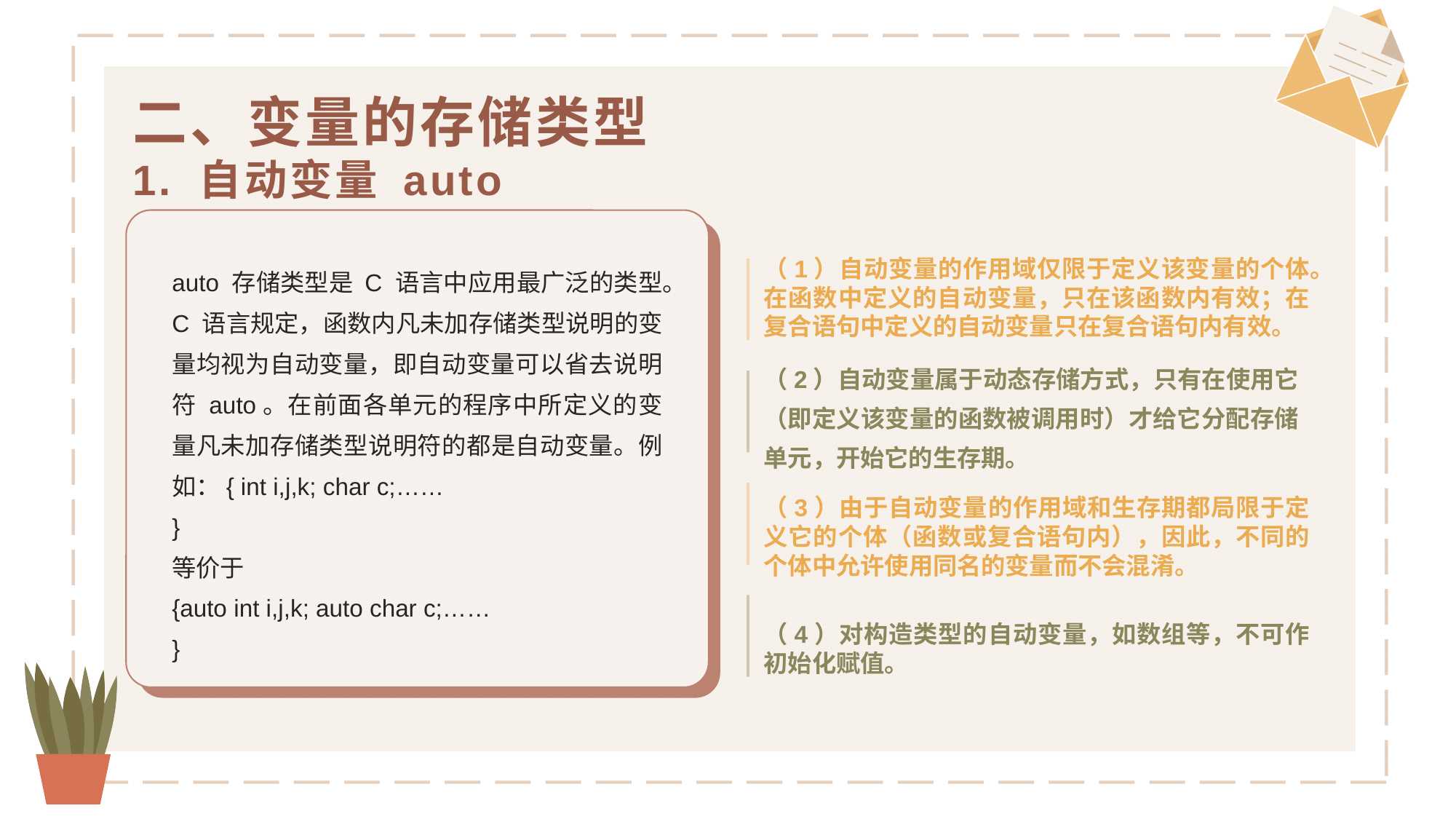

二、变量的存储类型
1. 自动变量 auto
auto 存储类型是 C 语言中应用最广泛的类型。C 语言规定，函数内凡未加存储类型说明的变量均视为自动变量，即自动变量可以省去说明符 auto。在前面各单元的程序中所定义的变量凡未加存储类型说明符的都是自动变量。例如：{ int i,j,k; char c;……
}
等价于
{auto int i,j,k; auto char c;……
}

（1）自动变量的作用域仅限于定义该变量的个体。在函数中定义的自动变量，只在该函数内有效；在复合语句中定义的自动变量只在复合语句内有效。

（2）自动变量属于动态存储方式，只有在使用它（即定义该变量的函数被调用时）才给它分配存储单元，开始它的生存期。

（3）由于自动变量的作用域和生存期都局限于定义它的个体（函数或复合语句内），因此，不同的个体中允许使用同名的变量而不会混淆。

（4）对构造类型的自动变量，如数组等，不可作初始化赋值。